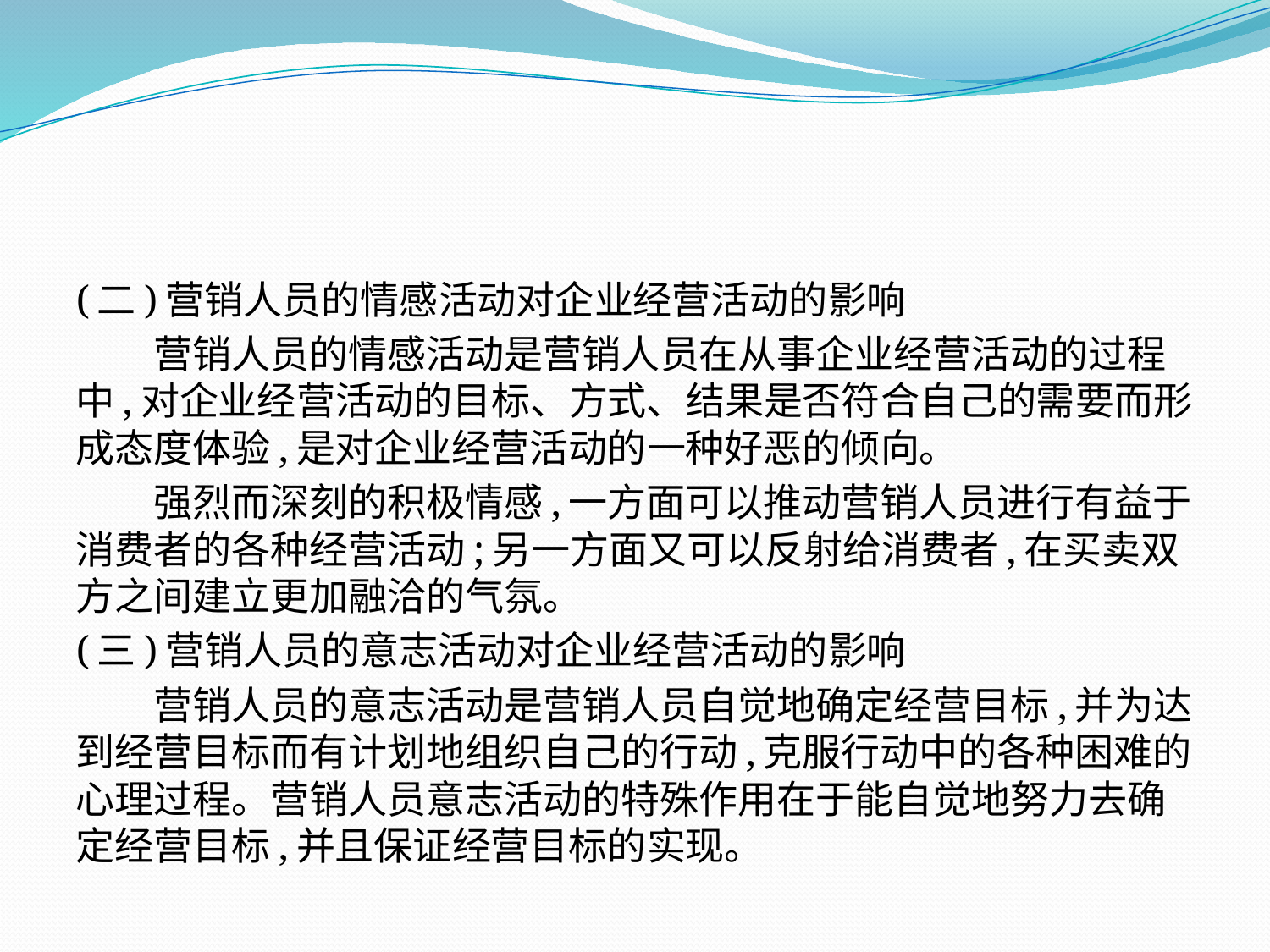

(二)营销人员的情感活动对企业经营活动的影响
　　营销人员的情感活动是营销人员在从事企业经营活动的过程中,对企业经营活动的目标、方式、结果是否符合自己的需要而形成态度体验,是对企业经营活动的一种好恶的倾向。
　　强烈而深刻的积极情感,一方面可以推动营销人员进行有益于消费者的各种经营活动;另一方面又可以反射给消费者,在买卖双方之间建立更加融洽的气氛。
(三)营销人员的意志活动对企业经营活动的影响
　　营销人员的意志活动是营销人员自觉地确定经营目标,并为达到经营目标而有计划地组织自己的行动,克服行动中的各种困难的心理过程。营销人员意志活动的特殊作用在于能自觉地努力去确定经营目标,并且保证经营目标的实现。